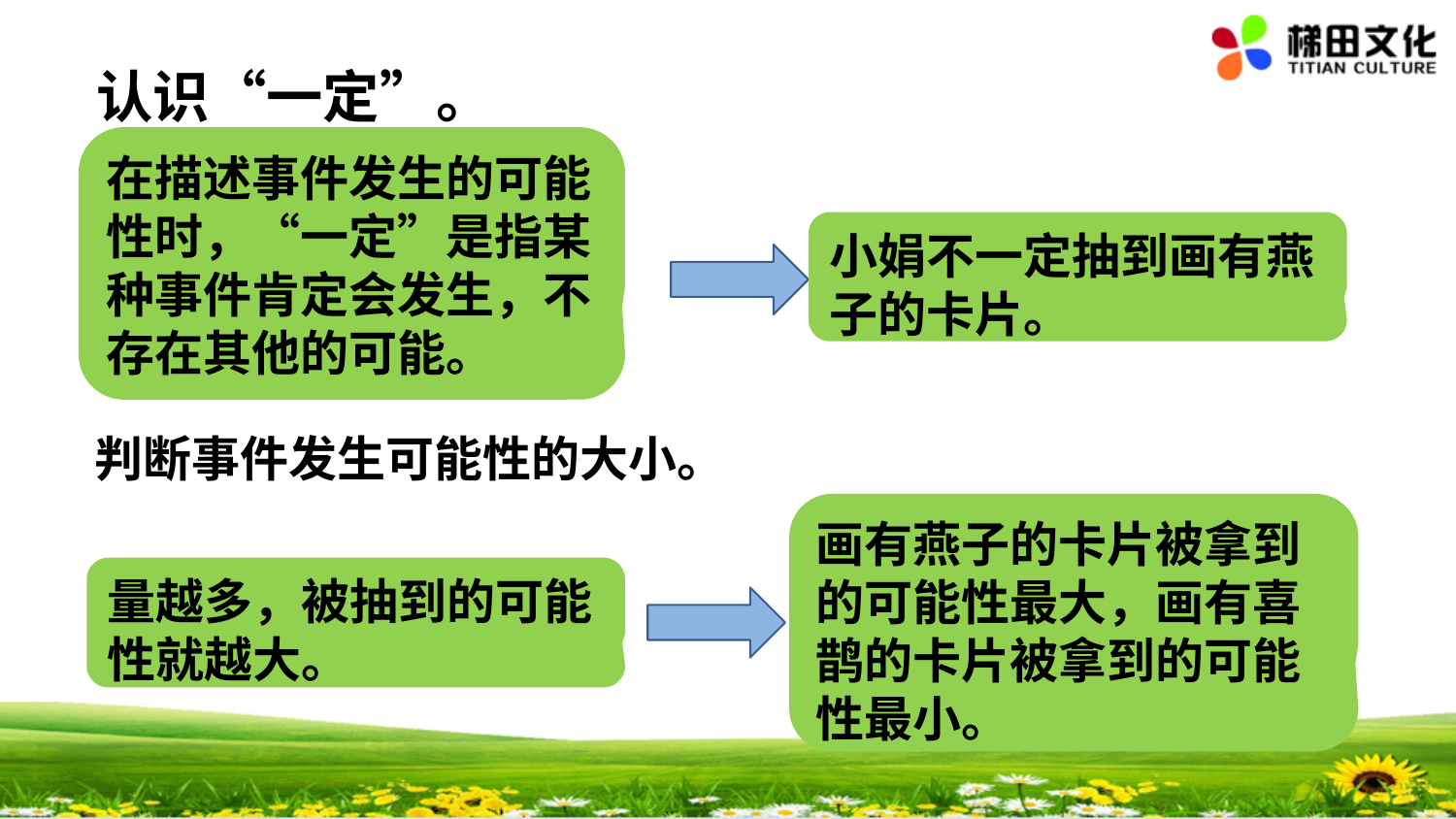

认识“一定”。
在描述事件发生的可能性时，“一定”是指某种事件肯定会发生，不存在其他的可能。
小娟不一定抽到画有燕子的卡片。

判断事件发生可能性的大小。
画有燕子的卡片被拿到的可能性最大，画有喜鹊的卡片被拿到的可能性最小。
量越多，被抽到的可能性就越大。